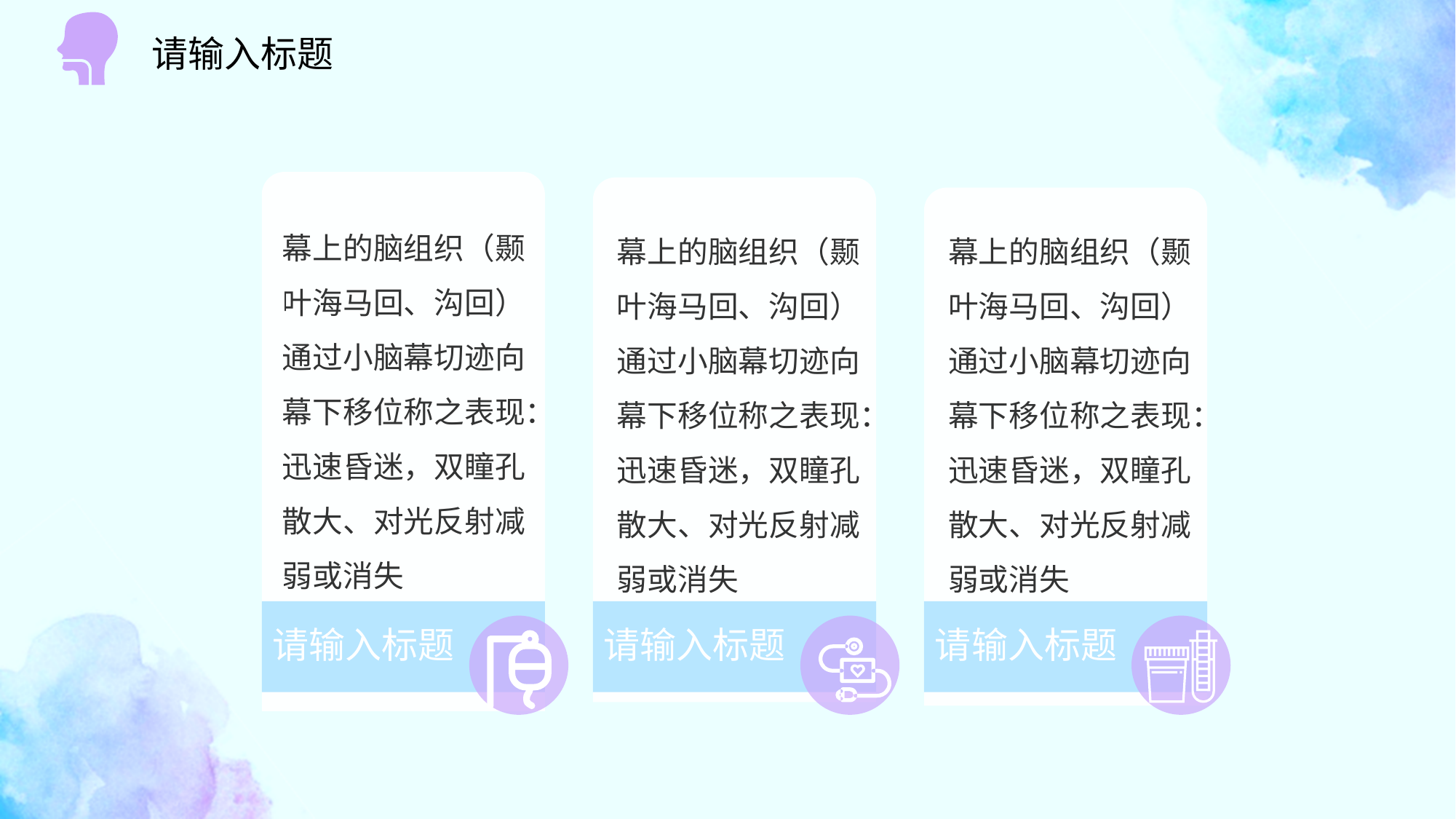

请输入标题
请输入标题
请输入标题
请输入标题
幕上的脑组织（颞叶海马回、沟回）通过小脑幕切迹向幕下移位称之表现：迅速昏迷，双瞳孔散大、对光反射减弱或消失
幕上的脑组织（颞叶海马回、沟回）通过小脑幕切迹向幕下移位称之表现：迅速昏迷，双瞳孔散大、对光反射减弱或消失
幕上的脑组织（颞叶海马回、沟回）通过小脑幕切迹向幕下移位称之表现：迅速昏迷，双瞳孔散大、对光反射减弱或消失